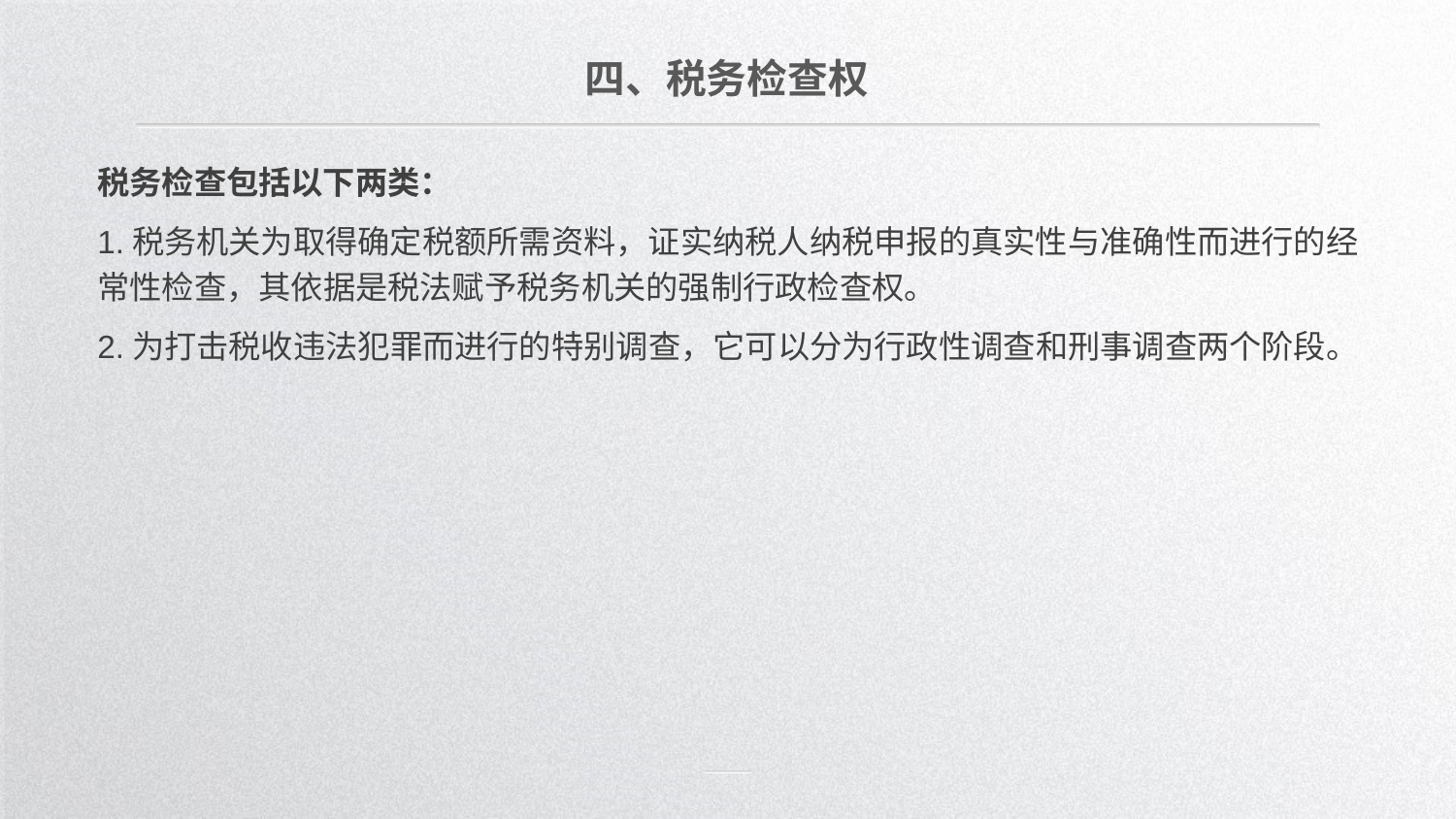

四、税务检查权
税务检查包括以下两类：
1.税务机关为取得确定税额所需资料，证实纳税人纳税申报的真实性与准确性而进行的经常性检查，其依据是税法赋予税务机关的强制行政检查权。
2.为打击税收违法犯罪而进行的特别调查，它可以分为行政性调查和刑事调查两个阶段。